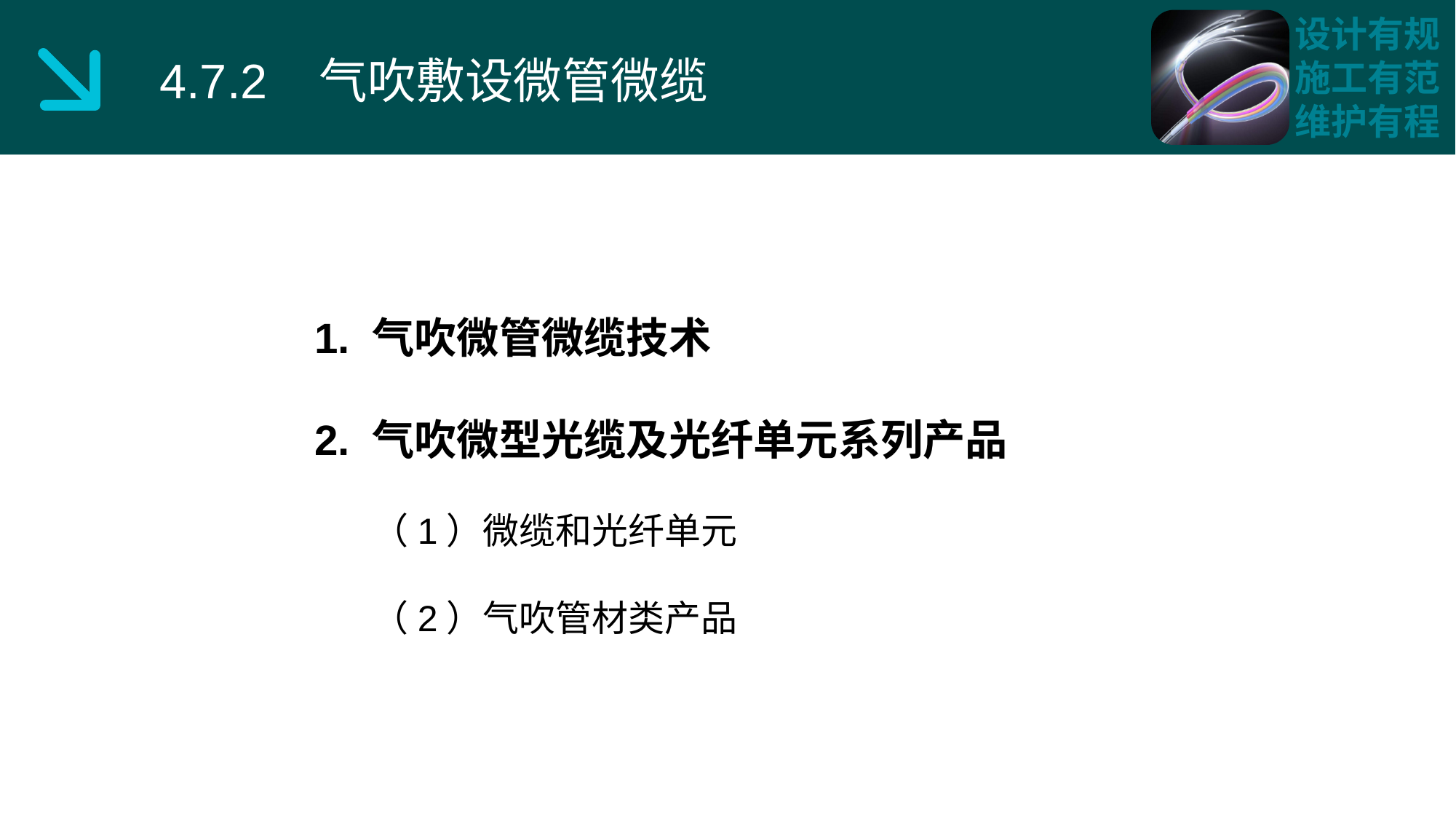

4.7.2   气吹敷设微管微缆

1. 气吹微管微缆技术

2. 气吹微型光缆及光纤单元系列产品

      （1）微缆和光纤单元

      （2）气吹管材类产品